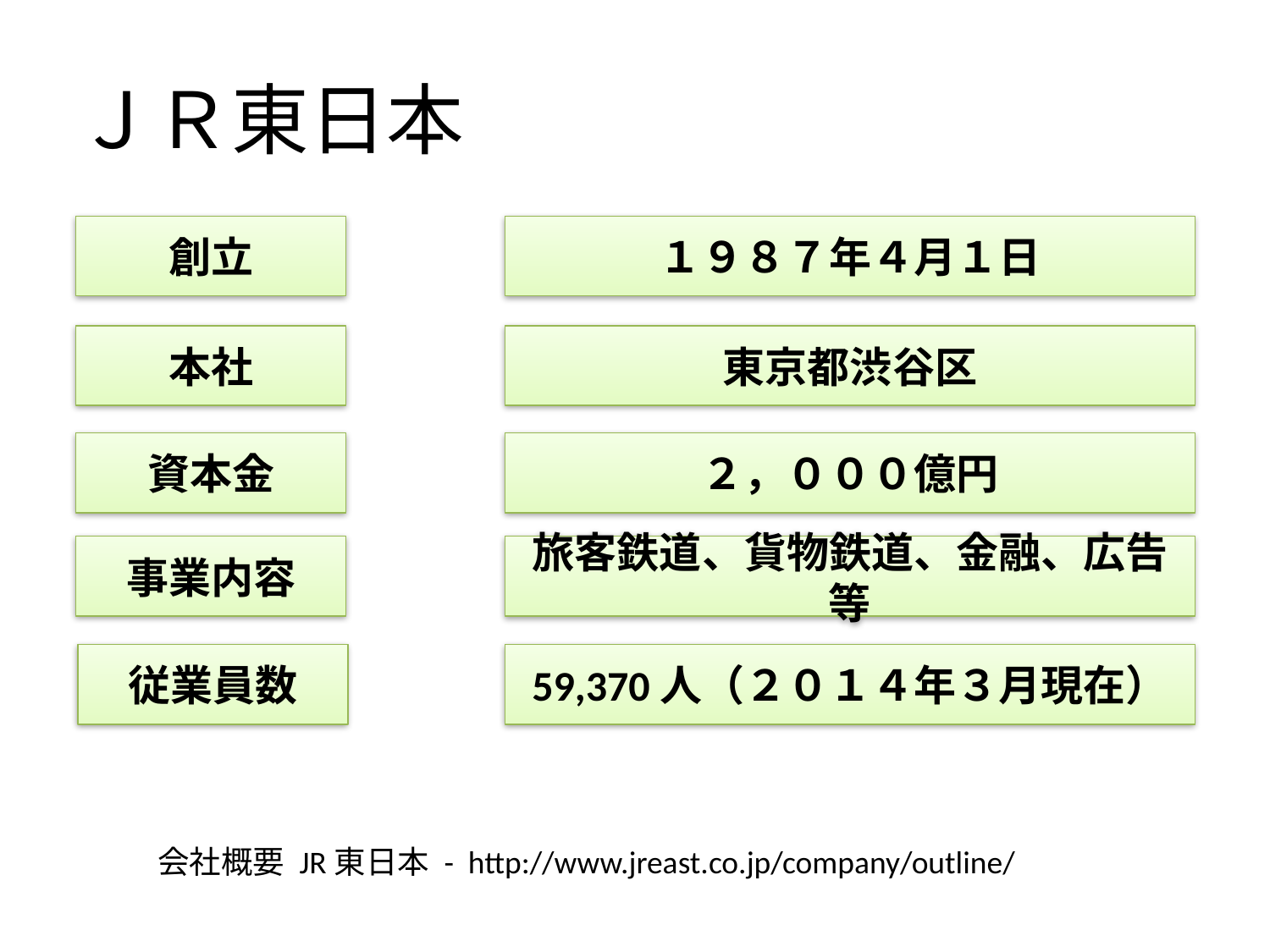

# ＪＲ東日本
創立
１９８７年４月１日
本社
東京都渋谷区
資本金
２，０００億円
事業内容
旅客鉄道、貨物鉄道、金融、広告等
従業員数
59,370人（２０１４年３月現在）
会社概要 JR東日本 -  http://www.jreast.co.jp/company/outline/